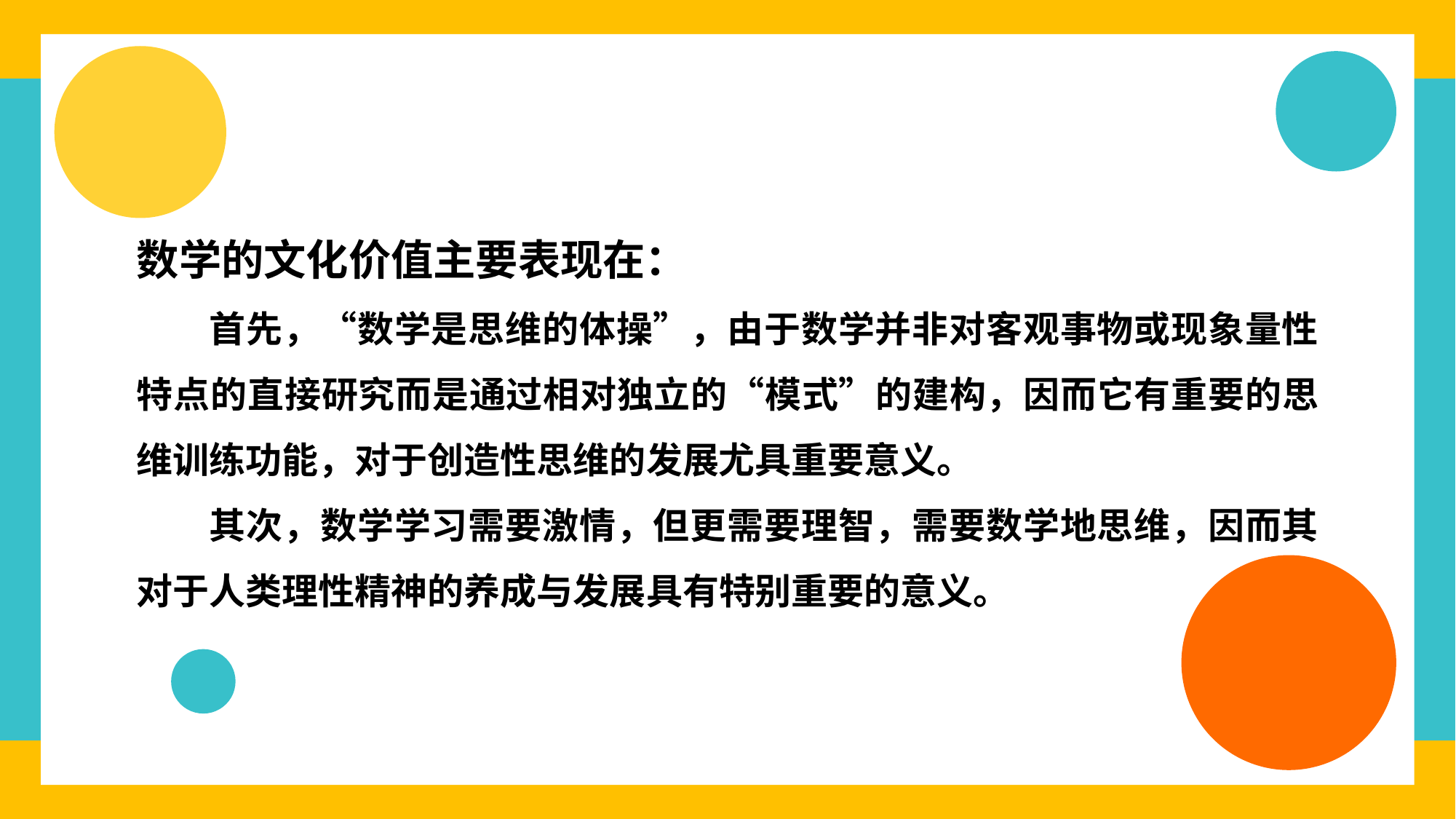

数学的文化价值主要表现在：
首先，“数学是思维的体操”，由于数学并非对客观事物或现象量性特点的直接研究而是通过相对独立的“模式”的建构，因而它有重要的思维训练功能，对于创造性思维的发展尤具重要意义。
其次，数学学习需要激情，但更需要理智，需要数学地思维，因而其对于人类理性精神的养成与发展具有特别重要的意义。